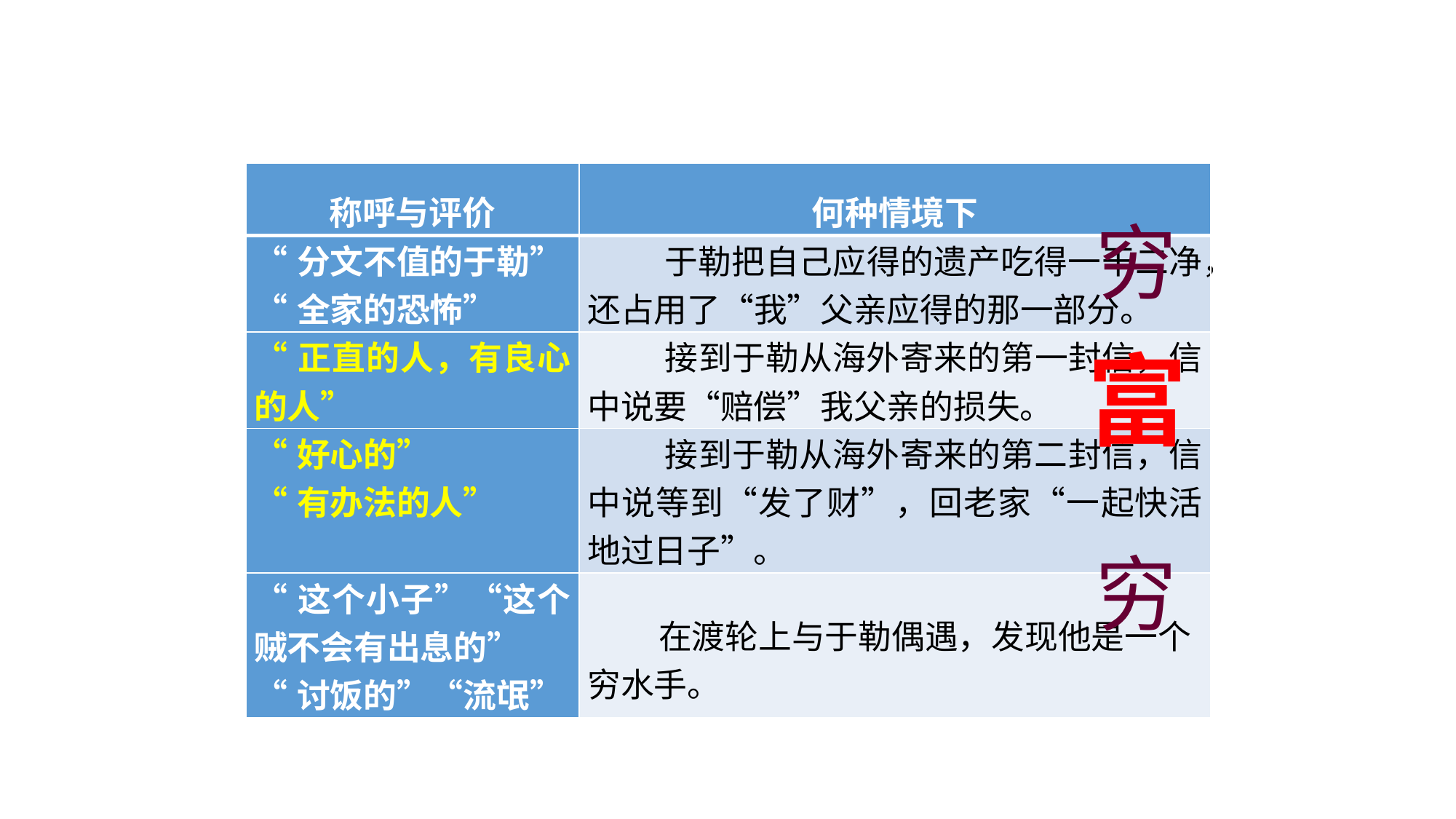

| 称呼与评价 | 何种情境下 |
| --- | --- |
| “分文不值的于勒” “全家的恐怖” | 于勒把自己应得的遗产吃得一干二净，还占用了“我”父亲应得的那一部分。 |
| “正直的人，有良心的人” | 接到于勒从海外寄来的第一封信，信中说要“赔偿”我父亲的损失。 |
| “好心的” “有办法的人” | 接到于勒从海外寄来的第二封信，信中说等到“发了财”，回老家“一起快活地过日子”。 |
| “这个小子”“这个贼不会有出息的” “讨饭的”“流氓” | 在渡轮上与于勒偶遇，发现他是一个穷水手。 |
穷
富
穷